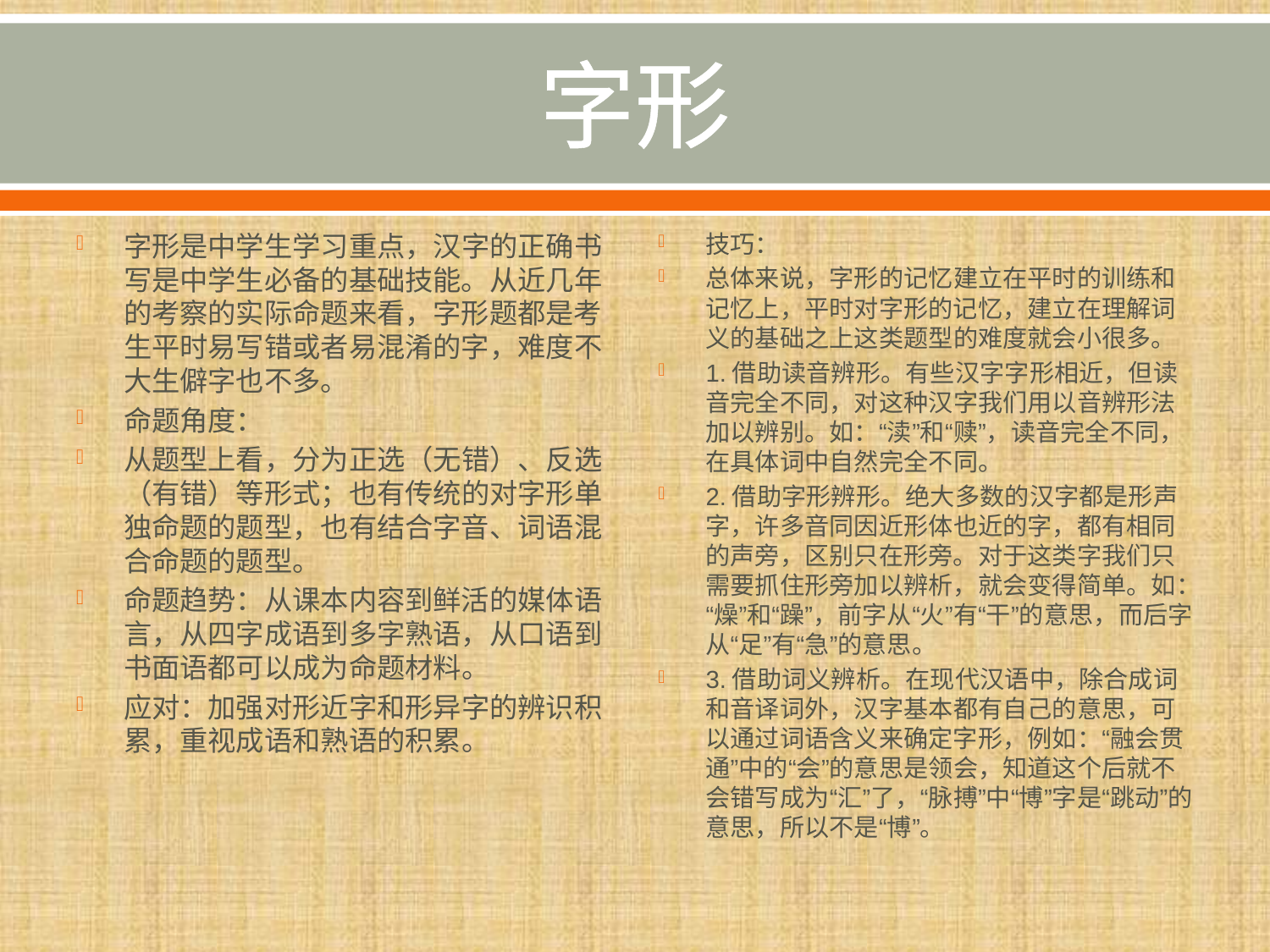

# 字形
字形是中学生学习重点，汉字的正确书写是中学生必备的基础技能。从近几年的考察的实际命题来看，字形题都是考生平时易写错或者易混淆的字，难度不大生僻字也不多。
命题角度：
从题型上看，分为正选（无错）、反选（有错）等形式；也有传统的对字形单独命题的题型，也有结合字音、词语混合命题的题型。
命题趋势：从课本内容到鲜活的媒体语言，从四字成语到多字熟语，从口语到书面语都可以成为命题材料。
应对：加强对形近字和形异字的辨识积累，重视成语和熟语的积累。
技巧：
总体来说，字形的记忆建立在平时的训练和记忆上，平时对字形的记忆，建立在理解词义的基础之上这类题型的难度就会小很多。
1.借助读音辨形。有些汉字字形相近，但读音完全不同，对这种汉字我们用以音辨形法加以辨别。如：“渎”和“赎”，读音完全不同，在具体词中自然完全不同。
2.借助字形辨形。绝大多数的汉字都是形声字，许多音同因近形体也近的字，都有相同的声旁，区别只在形旁。对于这类字我们只需要抓住形旁加以辨析，就会变得简单。如：“燥”和“躁”，前字从“火”有“干”的意思，而后字从“足”有“急”的意思。
3.借助词义辨析。在现代汉语中，除合成词和音译词外，汉字基本都有自己的意思，可以通过词语含义来确定字形，例如：“融会贯通”中的“会”的意思是领会，知道这个后就不会错写成为“汇”了，“脉搏”中“博”字是“跳动”的意思，所以不是“博”。